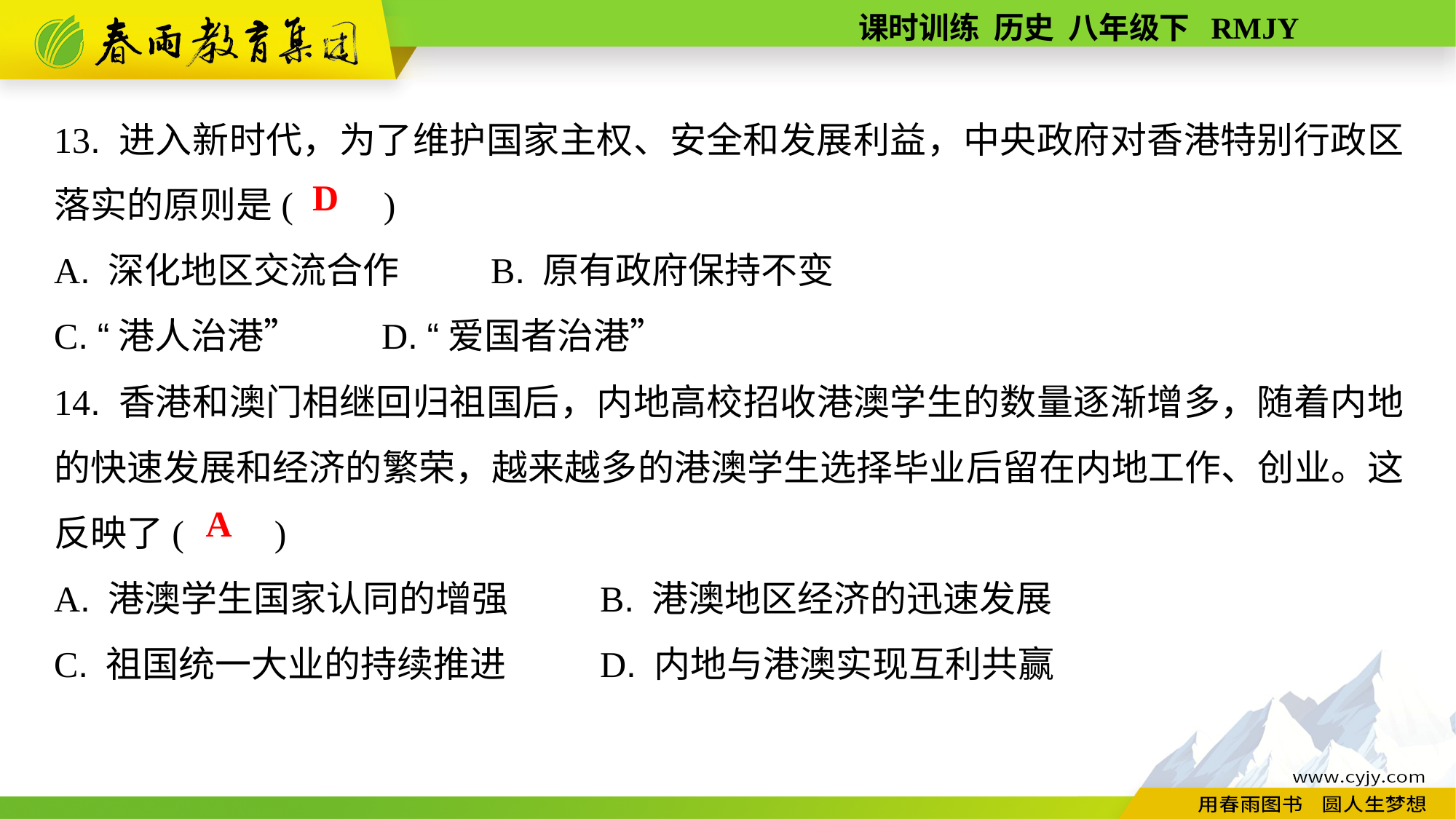

13. 进入新时代，为了维护国家主权、安全和发展利益，中央政府对香港特别行政区落实的原则是(　　)
A. 深化地区交流合作	B. 原有政府保持不变
C. “港人治港”	D. “爱国者治港”
14. 香港和澳门相继回归祖国后，内地高校招收港澳学生的数量逐渐增多，随着内地的快速发展和经济的繁荣，越来越多的港澳学生选择毕业后留在内地工作、创业。这反映了(　　)
A. 港澳学生国家认同的增强	B. 港澳地区经济的迅速发展
C. 祖国统一大业的持续推进	D. 内地与港澳实现互利共赢
D
A